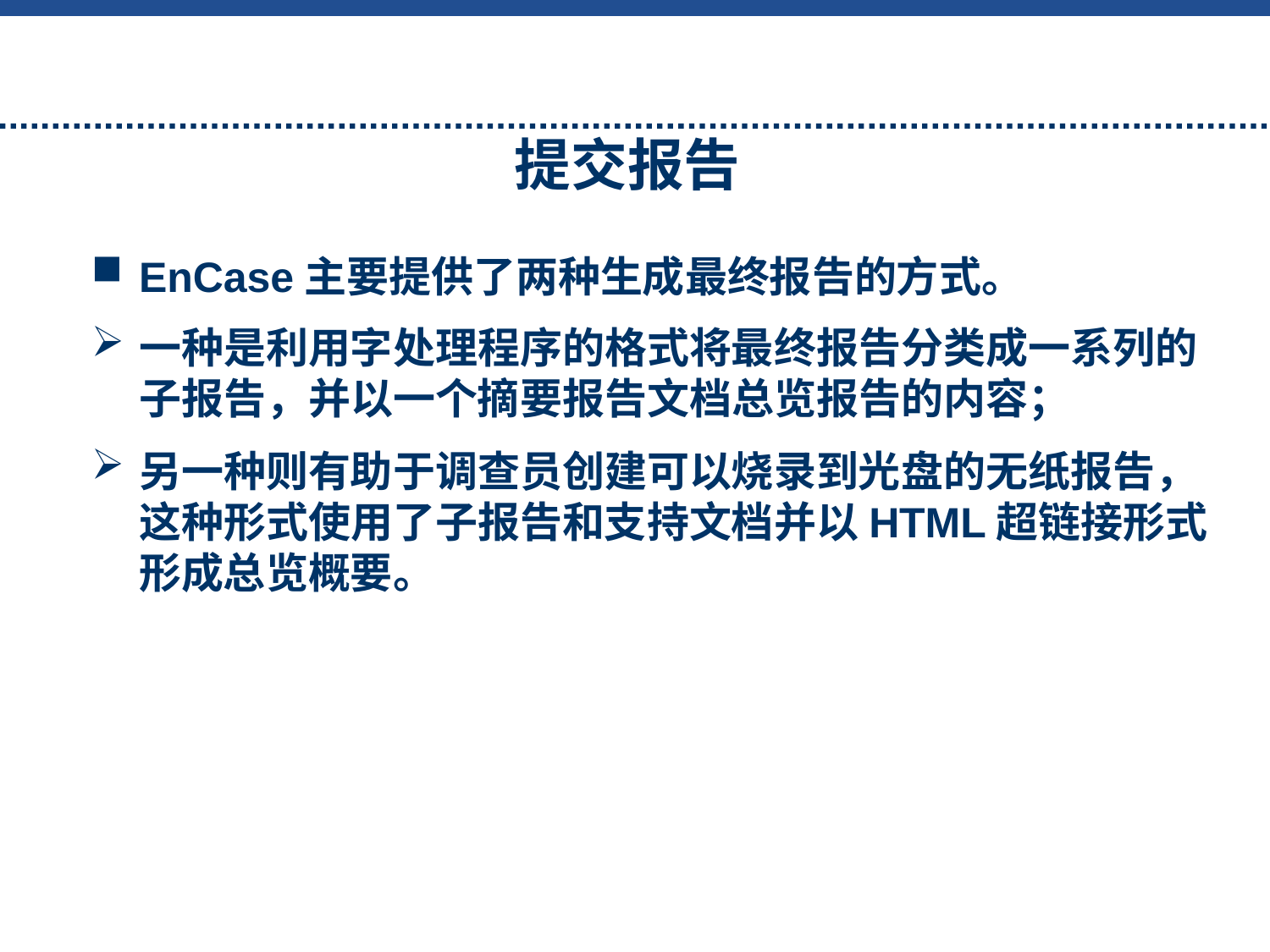

提交报告
EnCase主要提供了两种生成最终报告的方式。
一种是利用字处理程序的格式将最终报告分类成一系列的子报告，并以一个摘要报告文档总览报告的内容；
另一种则有助于调查员创建可以烧录到光盘的无纸报告，这种形式使用了子报告和支持文档并以HTML超链接形式形成总览概要。